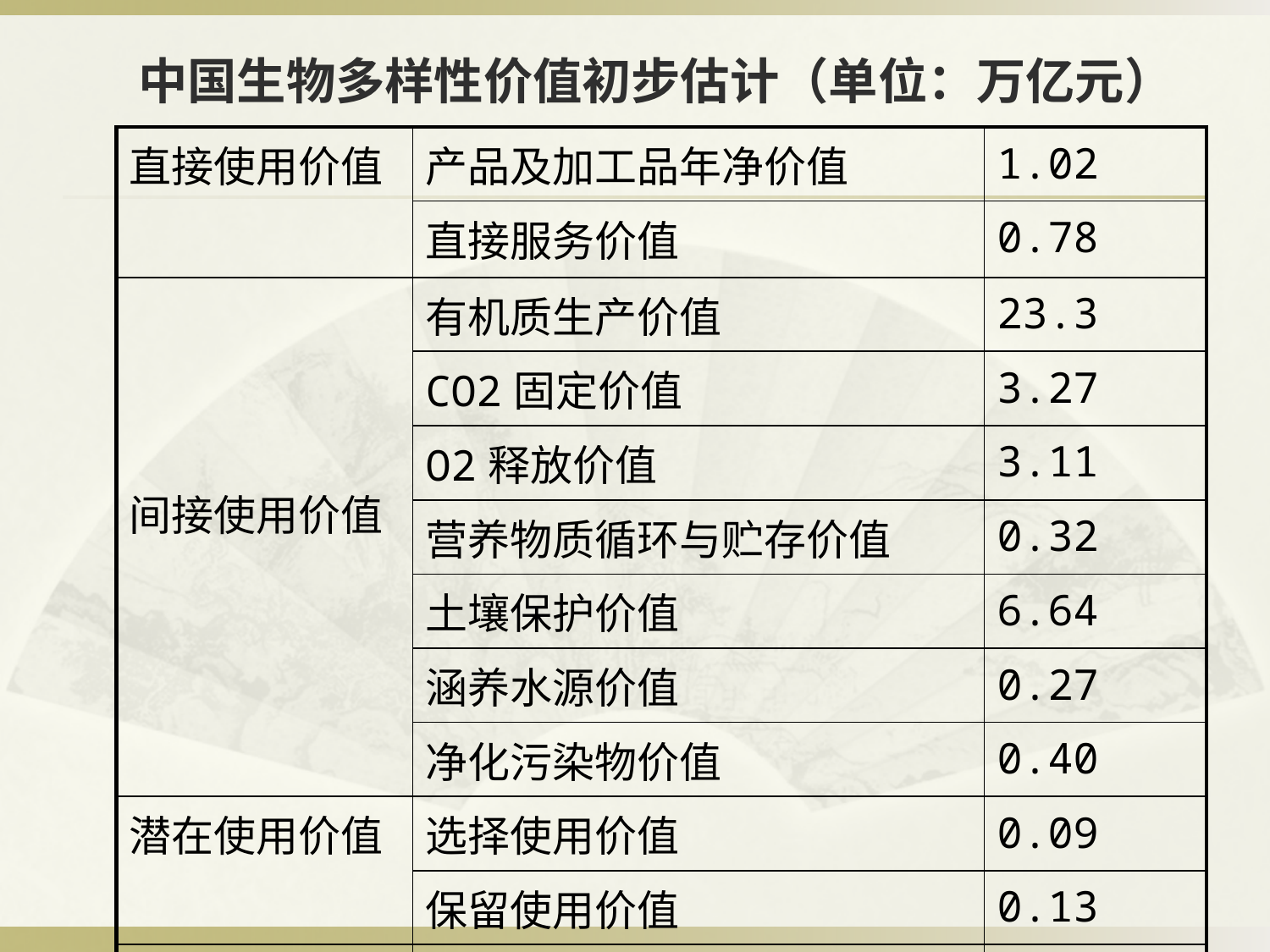

# 中国生物多样性价值初步估计（单位：万亿元）
| 直接使用价值 | 产品及加工品年净价值 | 1.02 |
| --- | --- | --- |
|  | 直接服务价值 | 0.78 |
| 间接使用价值 | 有机质生产价值 | 23.3 |
|  | CO2固定价值 | 3.27 |
|  | O2释放价值 | 3.11 |
|  | 营养物质循环与贮存价值 | 0.32 |
|  | 土壤保护价值 | 6.64 |
|  | 涵养水源价值 | 0.27 |
|  | 净化污染物价值 | 0.40 |
| 潜在使用价值 | 选择使用价值 | 0.09 |
|  | 保留使用价值 | 0.13 |
| 总计 |  | 39.33 |